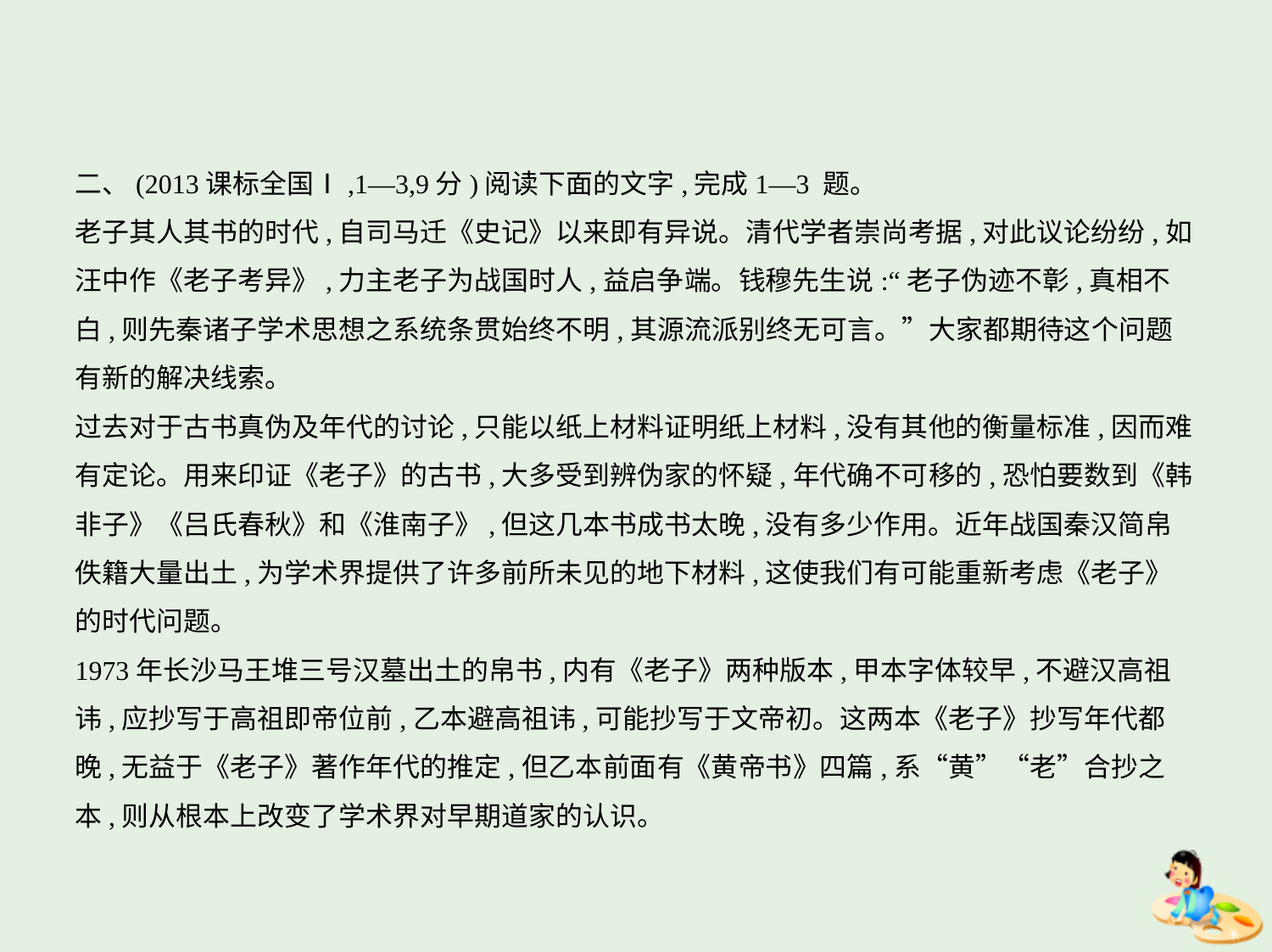

二、(2013课标全国Ⅰ,1—3,9分)阅读下面的文字,完成1—3 题。
老子其人其书的时代,自司马迁《史记》以来即有异说。清代学者崇尚考据,对此议论纷纷,如
汪中作《老子考异》,力主老子为战国时人,益启争端。钱穆先生说:“老子伪迹不彰,真相不
白,则先秦诸子学术思想之系统条贯始终不明,其源流派别终无可言。”大家都期待这个问题
有新的解决线索。
过去对于古书真伪及年代的讨论,只能以纸上材料证明纸上材料,没有其他的衡量标准,因而难
有定论。用来印证《老子》的古书,大多受到辨伪家的怀疑,年代确不可移的,恐怕要数到《韩
非子》《吕氏春秋》和《淮南子》,但这几本书成书太晚,没有多少作用。近年战国秦汉简帛
佚籍大量出土,为学术界提供了许多前所未见的地下材料,这使我们有可能重新考虑《老子》
的时代问题。
1973年长沙马王堆三号汉墓出土的帛书,内有《老子》两种版本,甲本字体较早,不避汉高祖
讳,应抄写于高祖即帝位前,乙本避高祖讳,可能抄写于文帝初。这两本《老子》抄写年代都
晚,无益于《老子》著作年代的推定,但乙本前面有《黄帝书》四篇,系“黄”“老”合抄之
本,则从根本上改变了学术界对早期道家的认识。